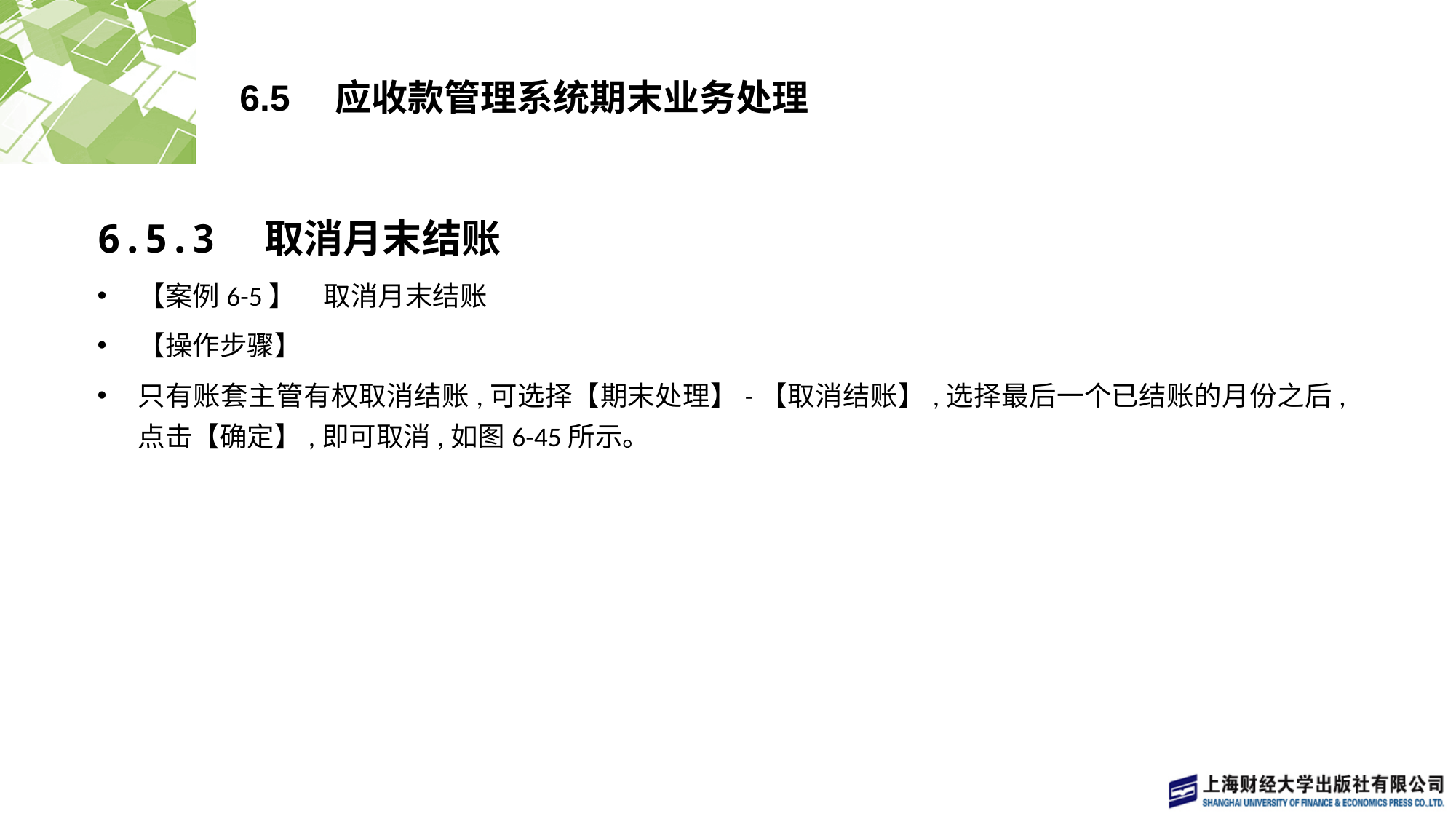

# 6.5　应收款管理系统期末业务处理
6.5.3　取消月末结账
【案例6-5】　取消月末结账
【操作步骤】
只有账套主管有权取消结账,可选择【期末处理】-【取消结账】,选择最后一个已结账的月份之后,点击【确定】,即可取消,如图6-45所示。